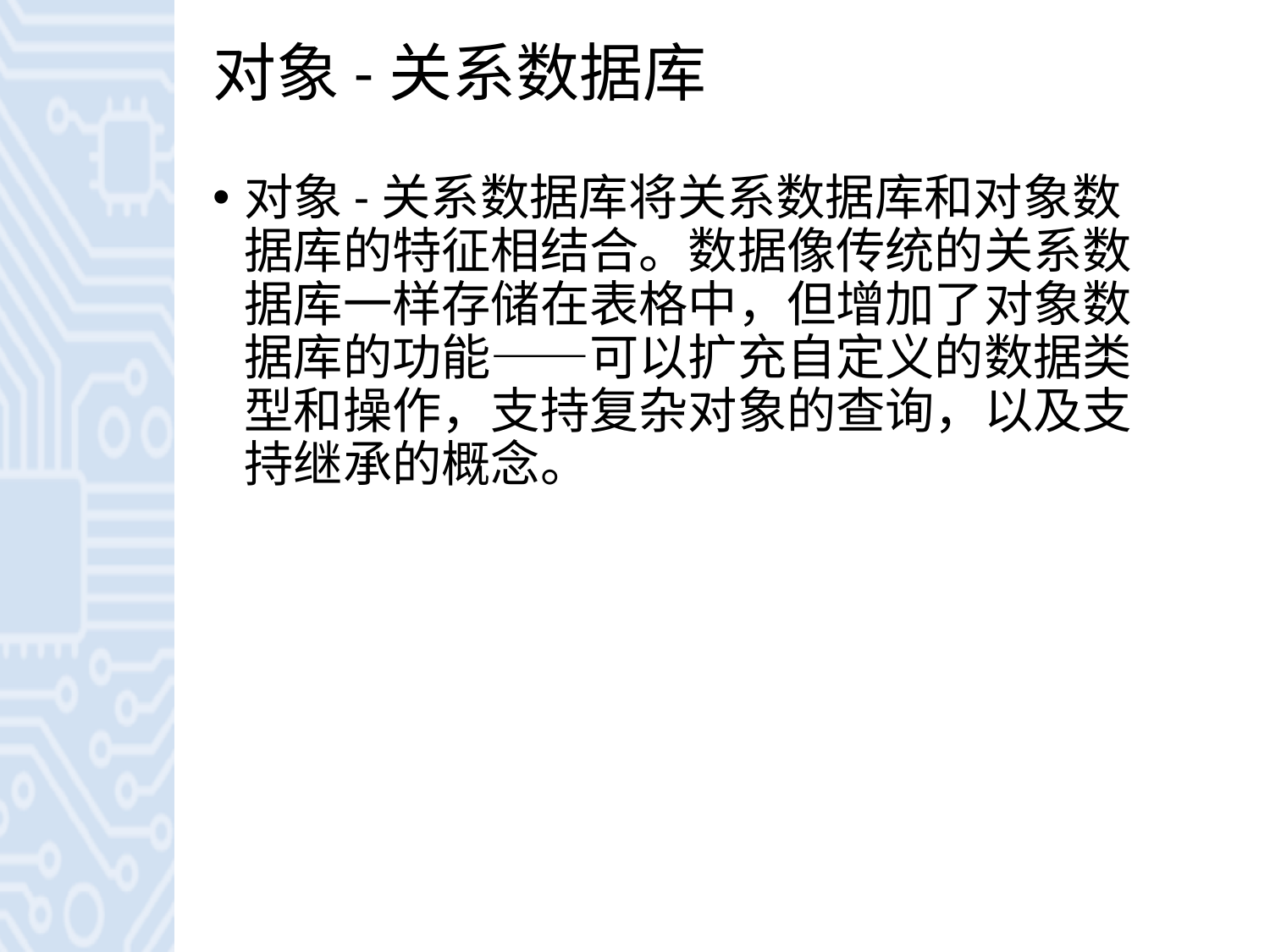

# 对象-关系数据库
对象-关系数据库将关系数据库和对象数据库的特征相结合。数据像传统的关系数据库一样存储在表格中，但增加了对象数据库的功能——可以扩充自定义的数据类型和操作，支持复杂对象的查询，以及支持继承的概念。